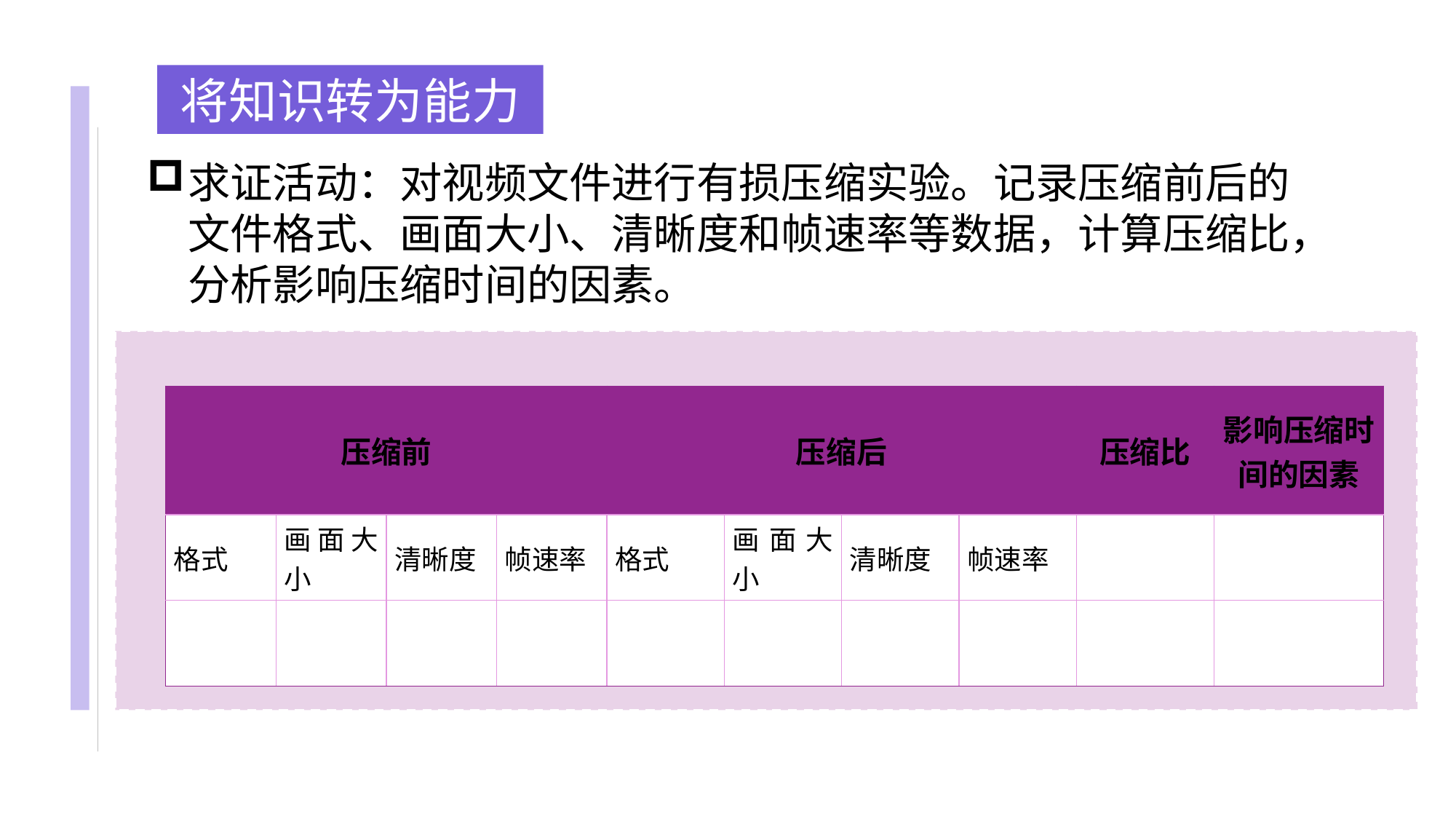

将知识转为能力

求证活动：对视频文件进行有损压缩实验。记录压缩前后的文件格式、画面大小、清晰度和帧速率等数据，计算压缩比，分析影响压缩时间的因素。

| 压缩前 |  |  |  | 压缩后 |  |  |  | 压缩比 | 影响压缩时间的因素 |
| --- | --- | --- | --- | --- | --- | --- | --- | --- | --- |
| 格式 | 画面大小 | 清晰度 | 帧速率 | 格式 | 画面大小 | 清晰度 | 帧速率 |  |  |
|  |  |  |  |  |  |  |  |  |  |